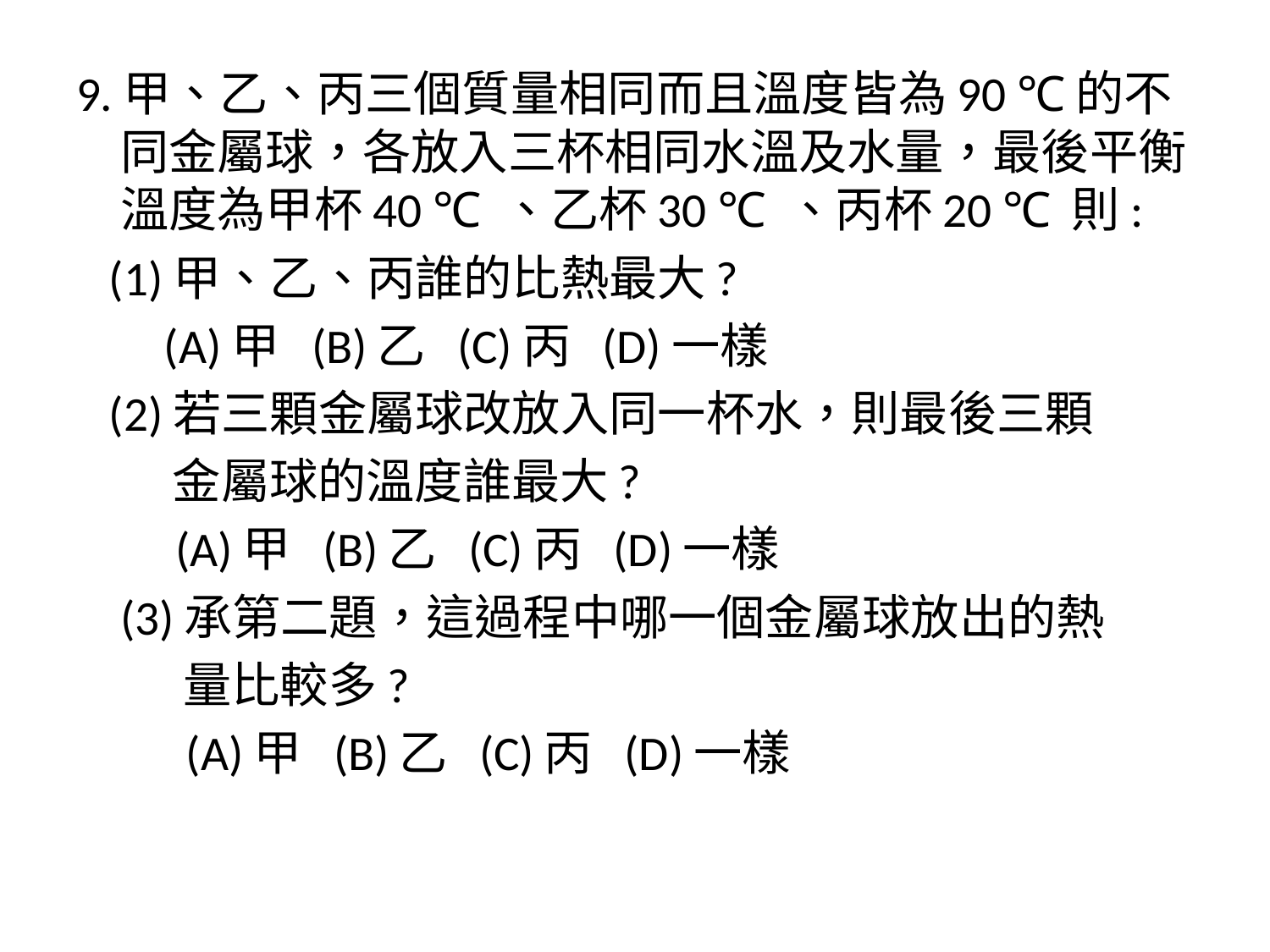

9.甲、乙、丙三個質量相同而且溫度皆為90 ℃的不同金屬球，各放入三杯相同水溫及水量，最後平衡溫度為甲杯40 ℃ 、乙杯30 ℃ 、丙杯20 ℃ 則:
   (1)甲、乙、丙誰的比熱最大?
        (A)甲  (B)乙  (C)丙  (D)一樣
   (2)若三顆金屬球改放入同一杯水，則最後三顆
        金屬球的溫度誰最大?
         (A)甲  (B)乙  (C)丙  (D)一樣
    (3)承第二題，這過程中哪一個金屬球放出的熱
         量比較多?
          (A)甲  (B)乙  (C)丙  (D)一樣